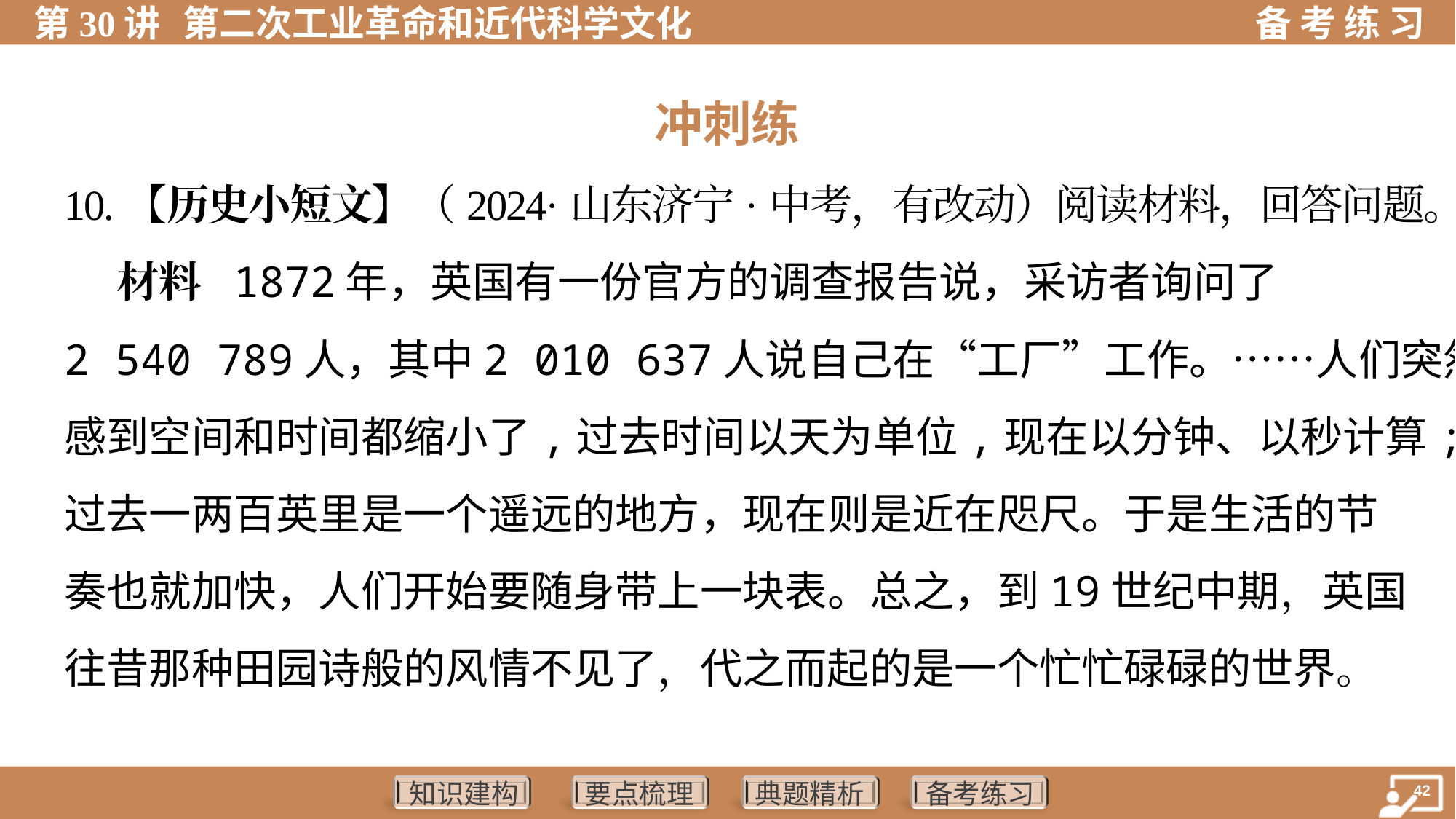

冲刺练
10.【历史小短文】（2024·山东济宁·中考，有改动）阅读材料，回答问题。
    材料  1872年，英国有一份官方的调查报告说，采访者询问了
2 540 789人，其中2 010 637人说自己在“工厂”工作。……人们突然
感到空间和时间都缩小了,过去时间以天为单位,现在以分钟、以秒计算;
过去一两百英里是一个遥远的地方，现在则是近在咫尺。于是生活的节
奏也就加快，人们开始要随身带上一块表。总之，到19世纪中期，英国
往昔那种田园诗般的风情不见了，代之而起的是一个忙忙碌碌的世界。